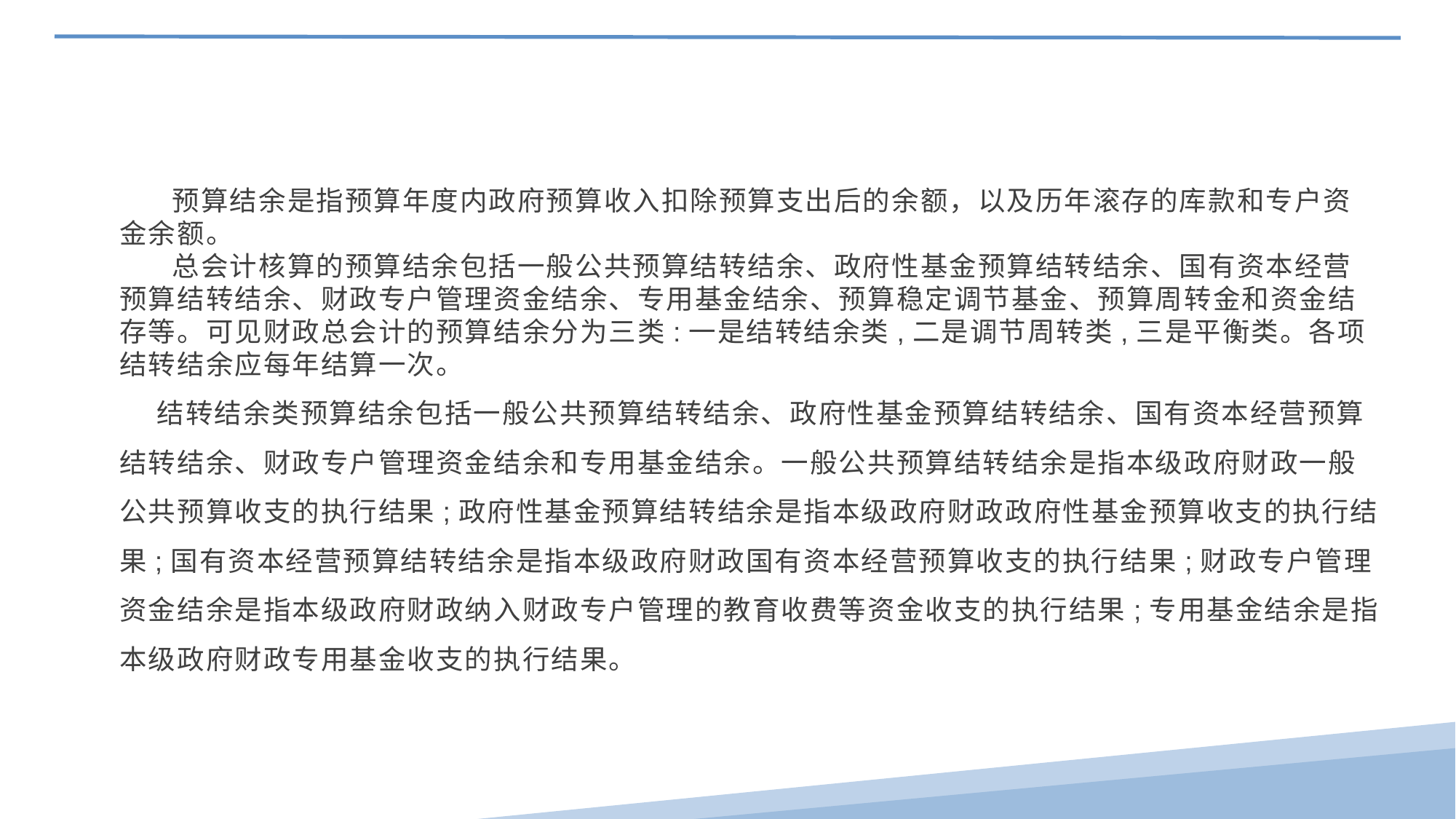

预算结余是指预算年度内政府预算收入扣除预算支出后的余额，以及历年滚存的库款和专户资金余额。
      总会计核算的预算结余包括一般公共预算结转结余、政府性基金预算结转结余、国有资本经营预算结转结余、财政专户管理资金结余、专用基金结余、预算稳定调节基金、预算周转金和资金结存等。可见财政总会计的预算结余分为三类:一是结转结余类,二是调节周转类,三是平衡类。各项结转结余应每年结算一次。
    结转结余类预算结余包括一般公共预算结转结余、政府性基金预算结转结余、国有资本经营预算结转结余、财政专户管理资金结余和专用基金结余。一般公共预算结转结余是指本级政府财政一般公共预算收支的执行结果;政府性基金预算结转结余是指本级政府财政政府性基金预算收支的执行结果;国有资本经营预算结转结余是指本级政府财政国有资本经营预算收支的执行结果;财政专户管理资金结余是指本级政府财政纳入财政专户管理的教育收费等资金收支的执行结果;专用基金结余是指本级政府财政专用基金收支的执行结果。